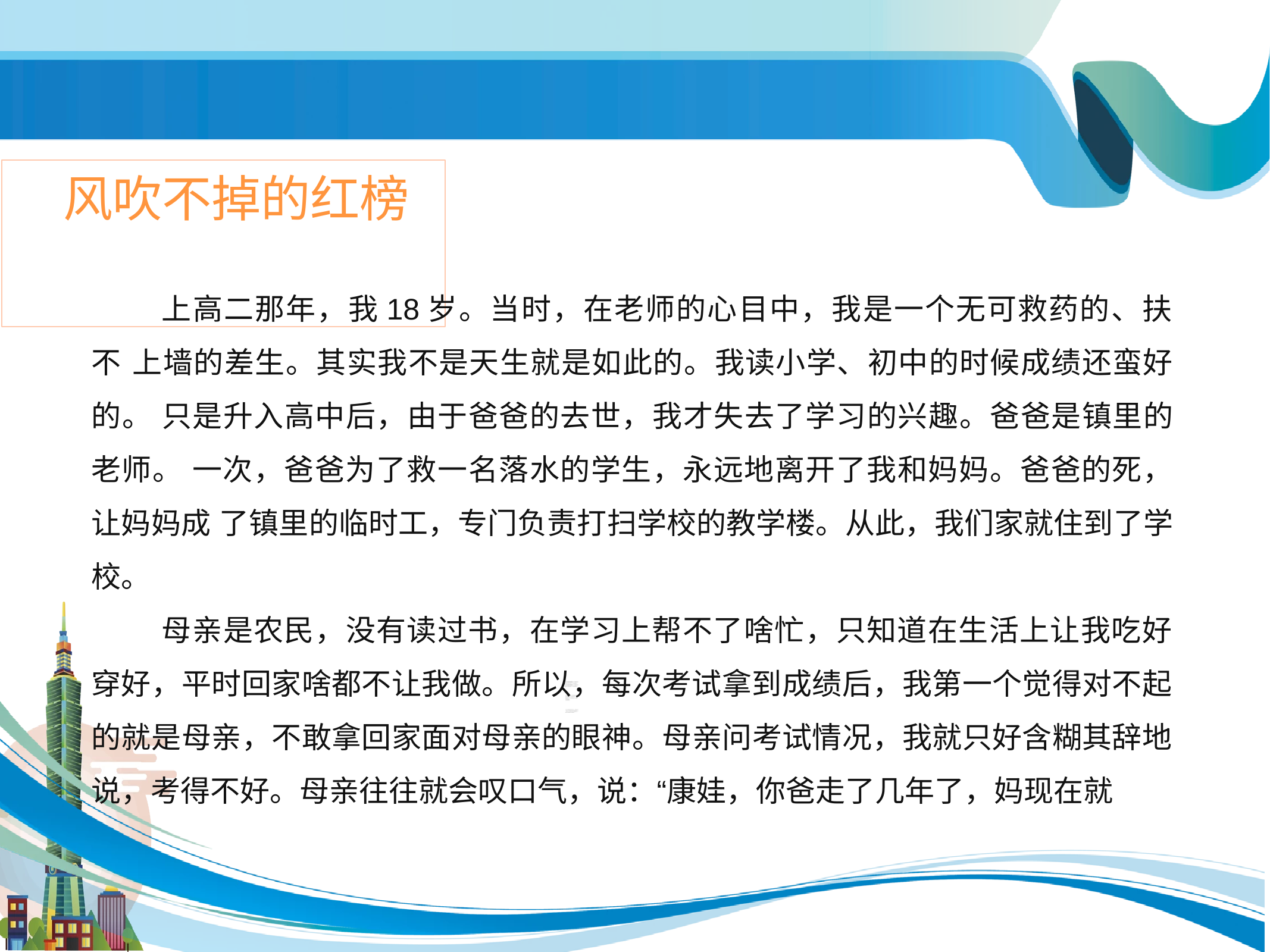

# 风吹不掉的红榜
上高二那年，我18岁。当时，在老师的心目中，我是一个无可救药的、扶不 上墙的差生。其实我不是天生就是如此的。我读小学、初中的时候成绩还蛮好的。 只是升入高中后，由于爸爸的去世，我才失去了学习的兴趣。爸爸是镇里的老师。 一次，爸爸为了救一名落水的学生，永远地离开了我和妈妈。爸爸的死，让妈妈成 了镇里的临时工，专门负责打扫学校的教学楼。从此，我们家就住到了学校。
母亲是农民，没有读过书，在学习上帮不了啥忙，只知道在生活上让我吃好 穿好，平时回家啥都不让我做。所以，每次考试拿到成绩后，我第一个觉得对不起 的就是母亲，不敢拿回家面对母亲的眼神。母亲问考试情况，我就只好含糊其辞地 说，考得不好。母亲往往就会叹口气，说：“康娃，你爸走了几年了，妈现在就